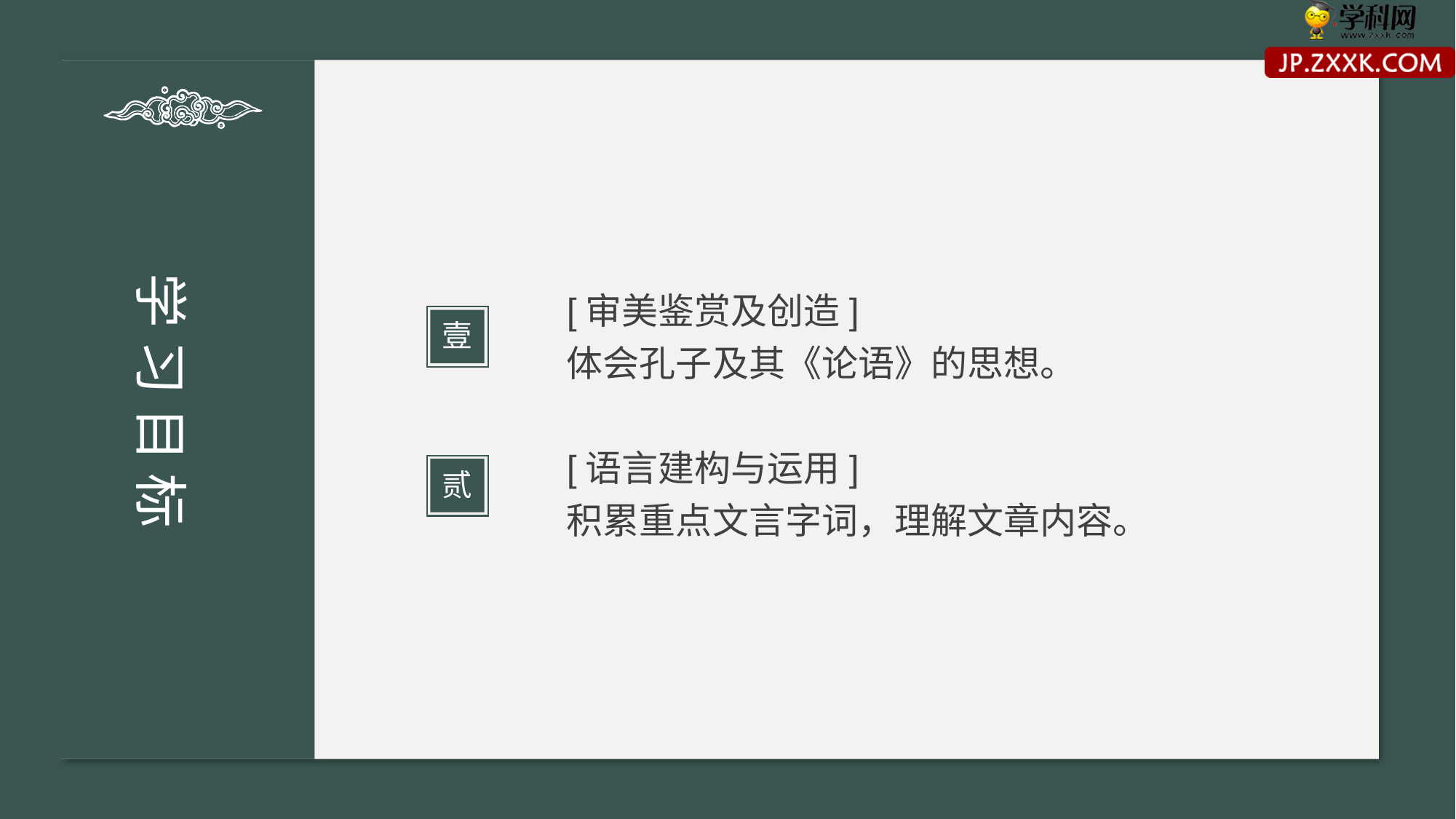

学 习 目 标
[审美鉴赏及创造]
体会孔子及其《论语》的思想。

[语言建构与运用]
积累重点文言字词，理解文章内容。

壹

贰